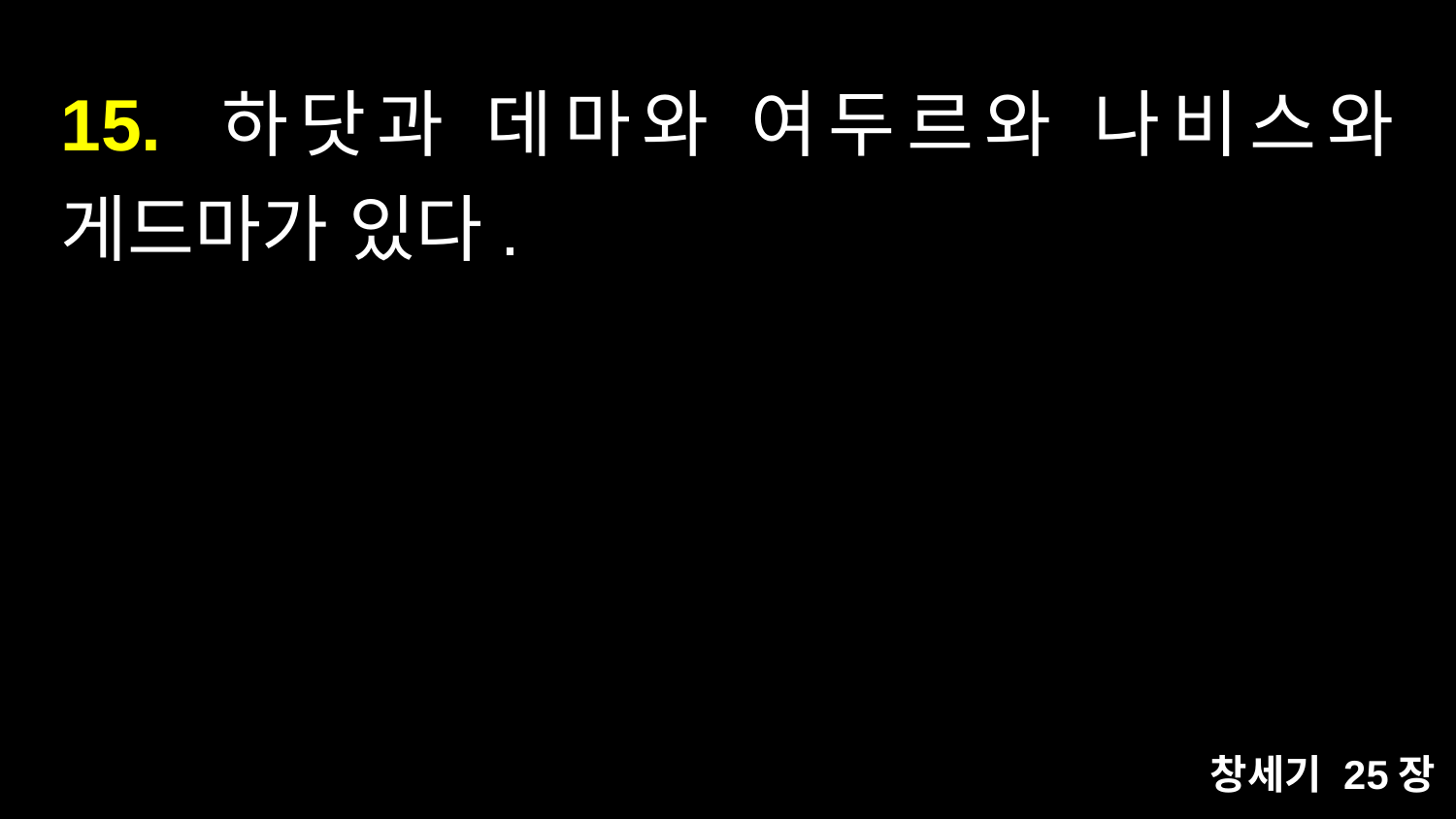

# 15. 하닷과 데마와 여두르와 나비스와 게드마가 있다.
창세기 25장